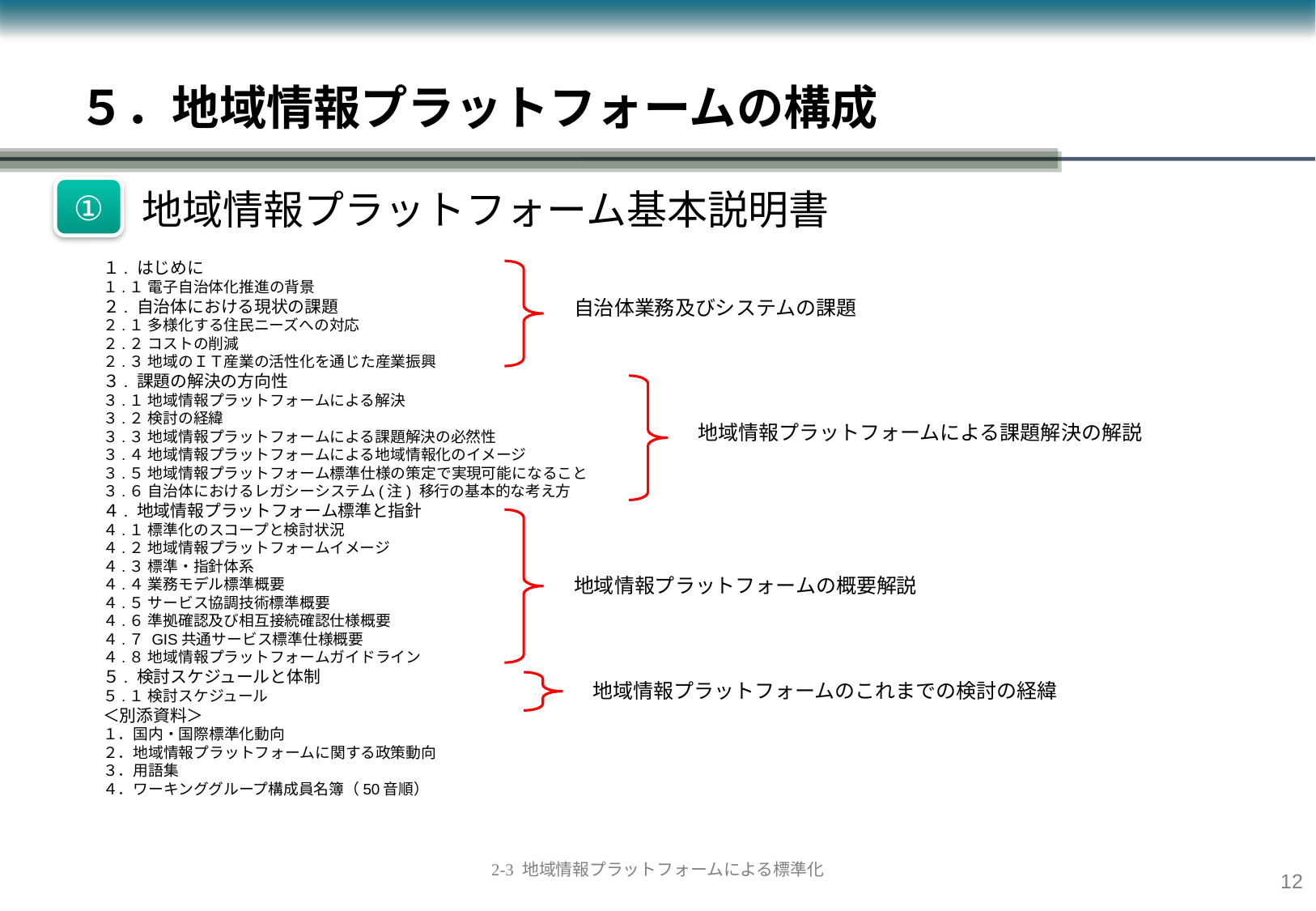

５．地域情報プラットフォームの構成
①
 地域情報プラットフォーム基本説明書
１. はじめに
１.１ 電子自治体化推進の背景
２. 自治体における現状の課題
２.１ 多様化する住民ニーズへの対応
２.２ コストの削減
２.３ 地域のＩＴ産業の活性化を通じた産業振興
３. 課題の解決の方向性
３.１ 地域情報プラットフォームによる解決
３.２ 検討の経緯
３.３ 地域情報プラットフォームによる課題解決の必然性
３.４ 地域情報プラットフォームによる地域情報化のイメージ
３.５ 地域情報プラットフォーム標準仕様の策定で実現可能になること
３.６ 自治体におけるレガシーシステム(注) 移行の基本的な考え方
４. 地域情報プラットフォーム標準と指針
４.１ 標準化のスコープと検討状況
４.２ 地域情報プラットフォームイメージ
４.３ 標準・指針体系
４.４ 業務モデル標準概要
４.５ サービス協調技術標準概要
４.６ 準拠確認及び相互接続確認仕様概要
４.７ GIS共通サービス標準仕様概要
４.８ 地域情報プラットフォームガイドライン
５. 検討スケジュールと体制
５.１ 検討スケジュール
＜別添資料＞
１．国内・国際標準化動向
２．地域情報プラットフォームに関する政策動向
３．用語集
４．ワーキンググループ構成員名簿（50音順）

自治体業務及びシステムの課題

地域情報プラットフォームによる課題解決の解説

地域情報プラットフォームの概要解説

地域情報プラットフォームのこれまでの検討の経緯
12
2-3 地域情報プラットフォームによる標準化